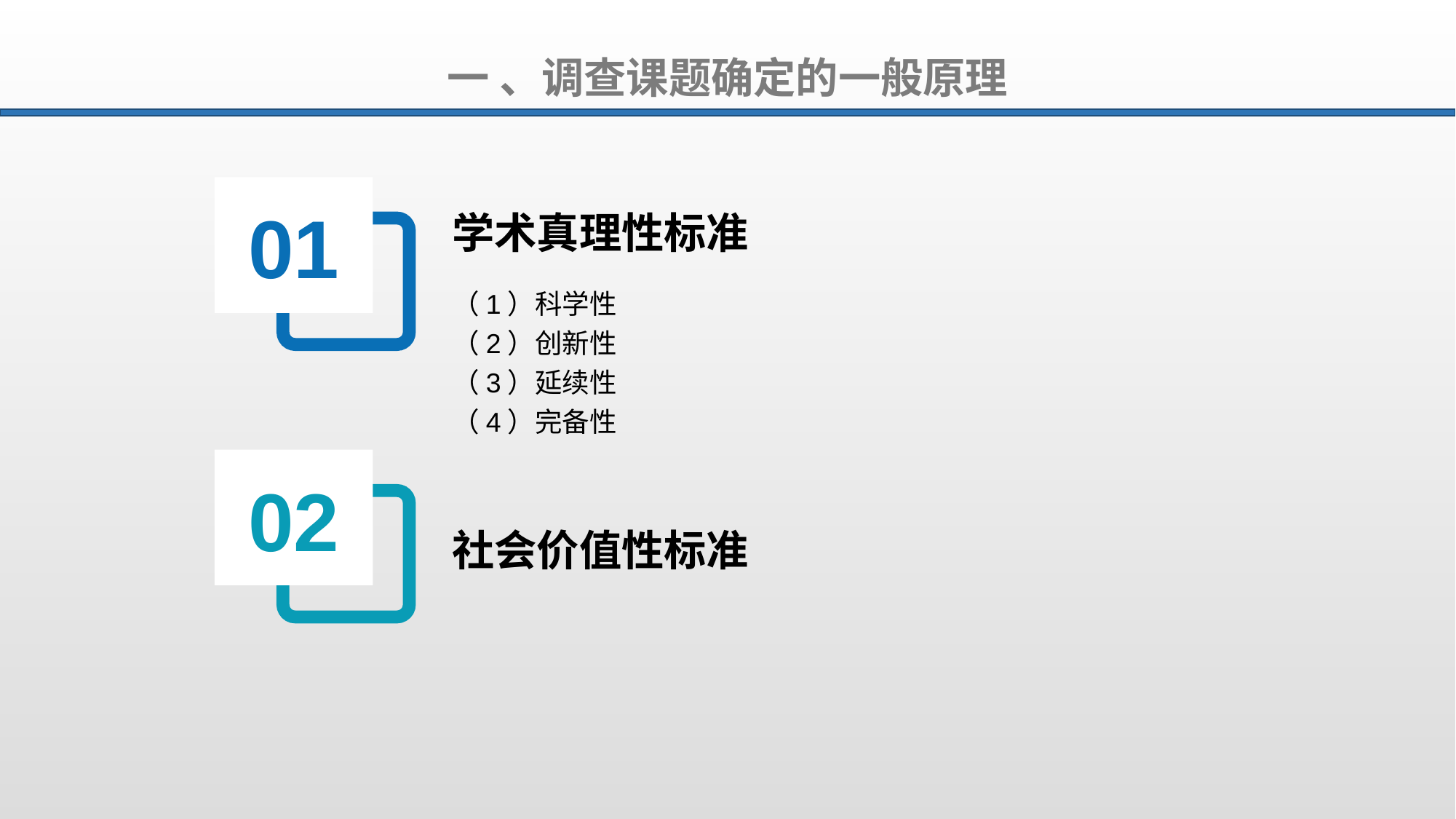

一 、调查课题确定的一般原理

01
学术真理性标准

（1）科学性
（2）创新性
（3）延续性
（4）完备性

02

社会价值性标准